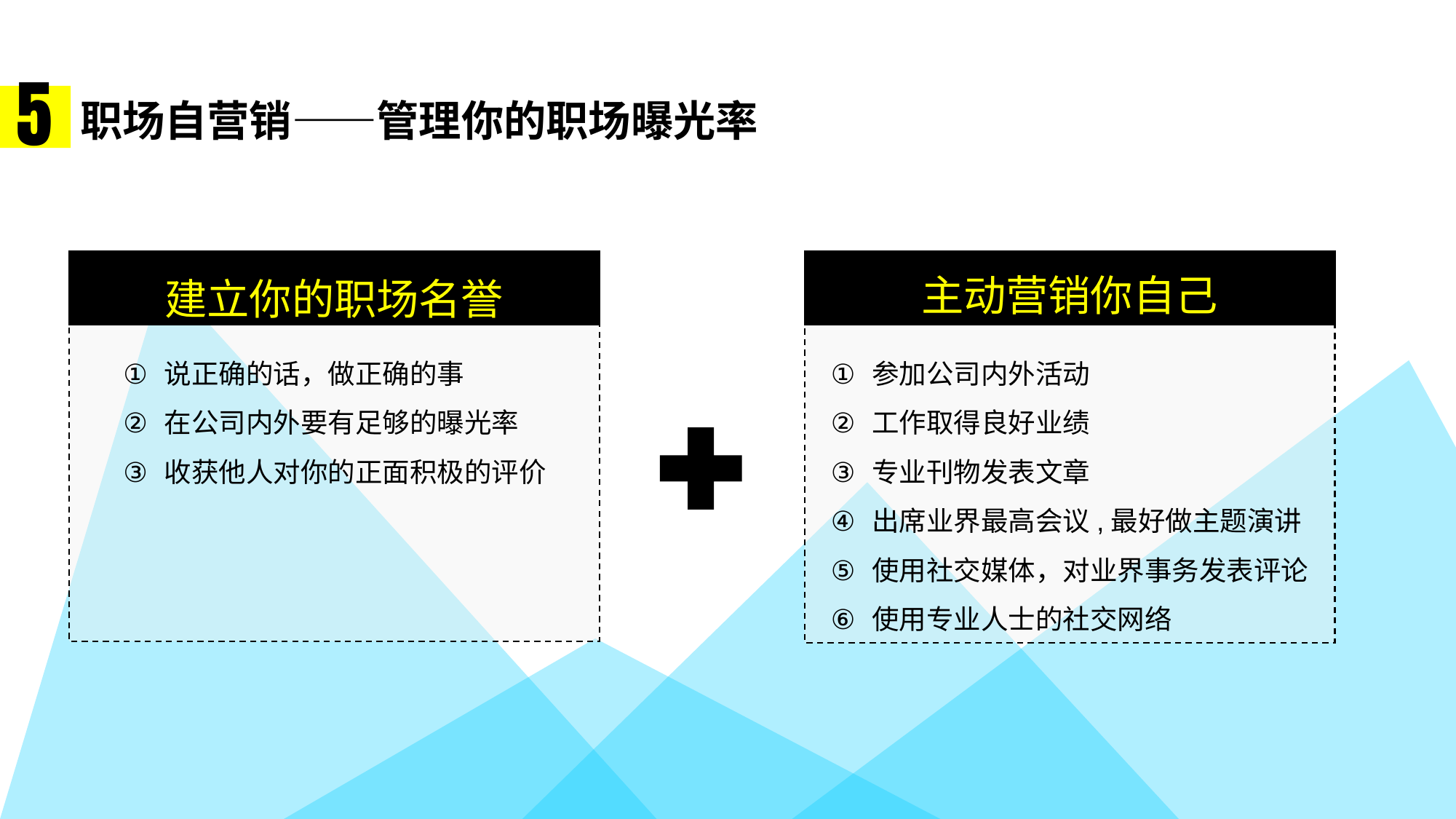

5
# 职场自营销——管理你的职场曝光率

主动营销你自己
建立你的职场名誉

说正确的话，做正确的事
在公司内外要有足够的曝光率
收获他人对你的正面积极的评价
参加公司内外活动
工作取得良好业绩
专业刊物发表文章
出席业界最高会议,最好做主题演讲
使用社交媒体，对业界事务发表评论
使用专业人士的社交网络